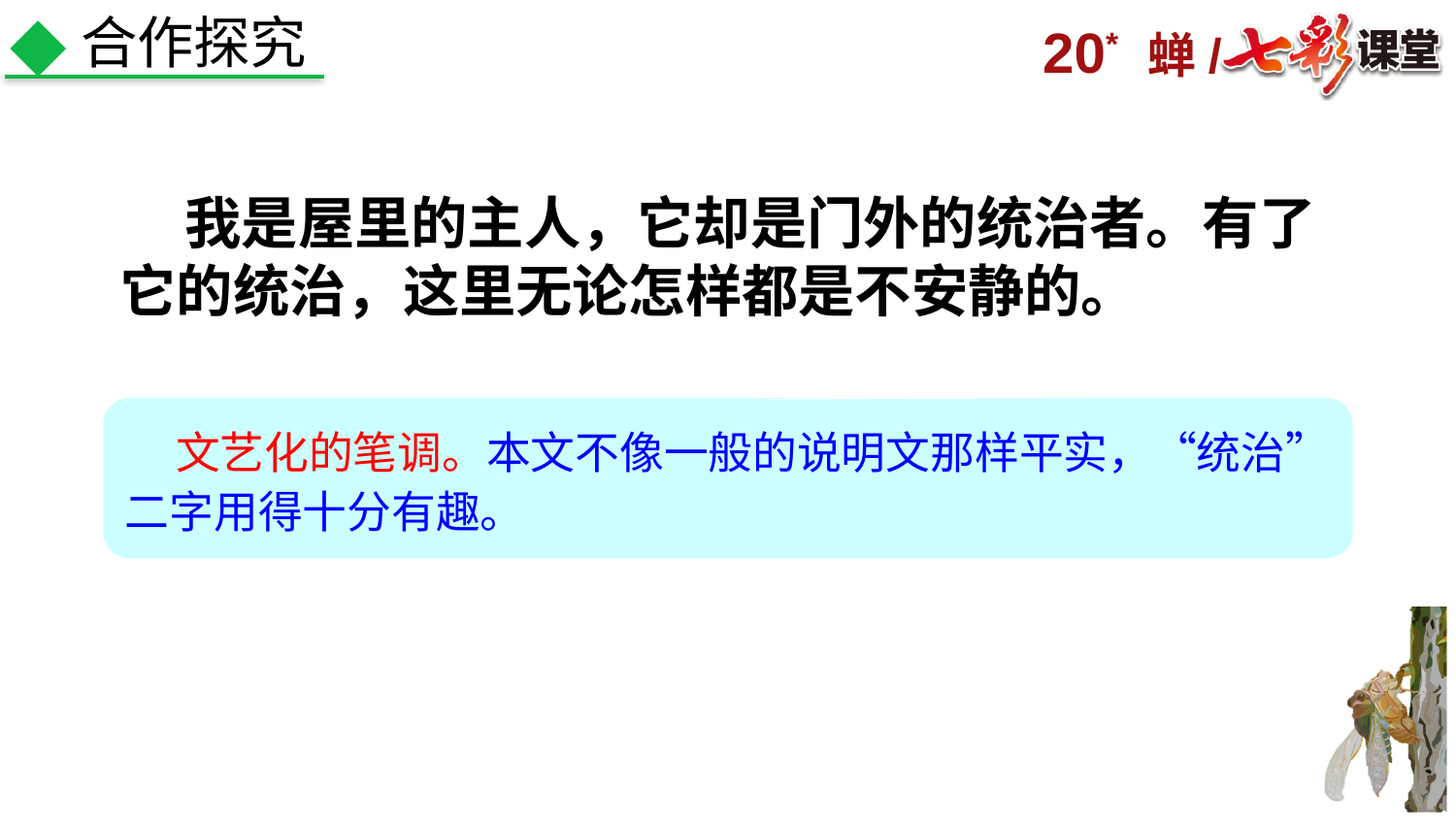

合作探究

    我是屋里的主人，它却是门外的统治者。有了它的统治，这里无论怎样都是不安静的。
    文艺化的笔调。本文不像一般的说明文那样平实，“统治”二字用得十分有趣。